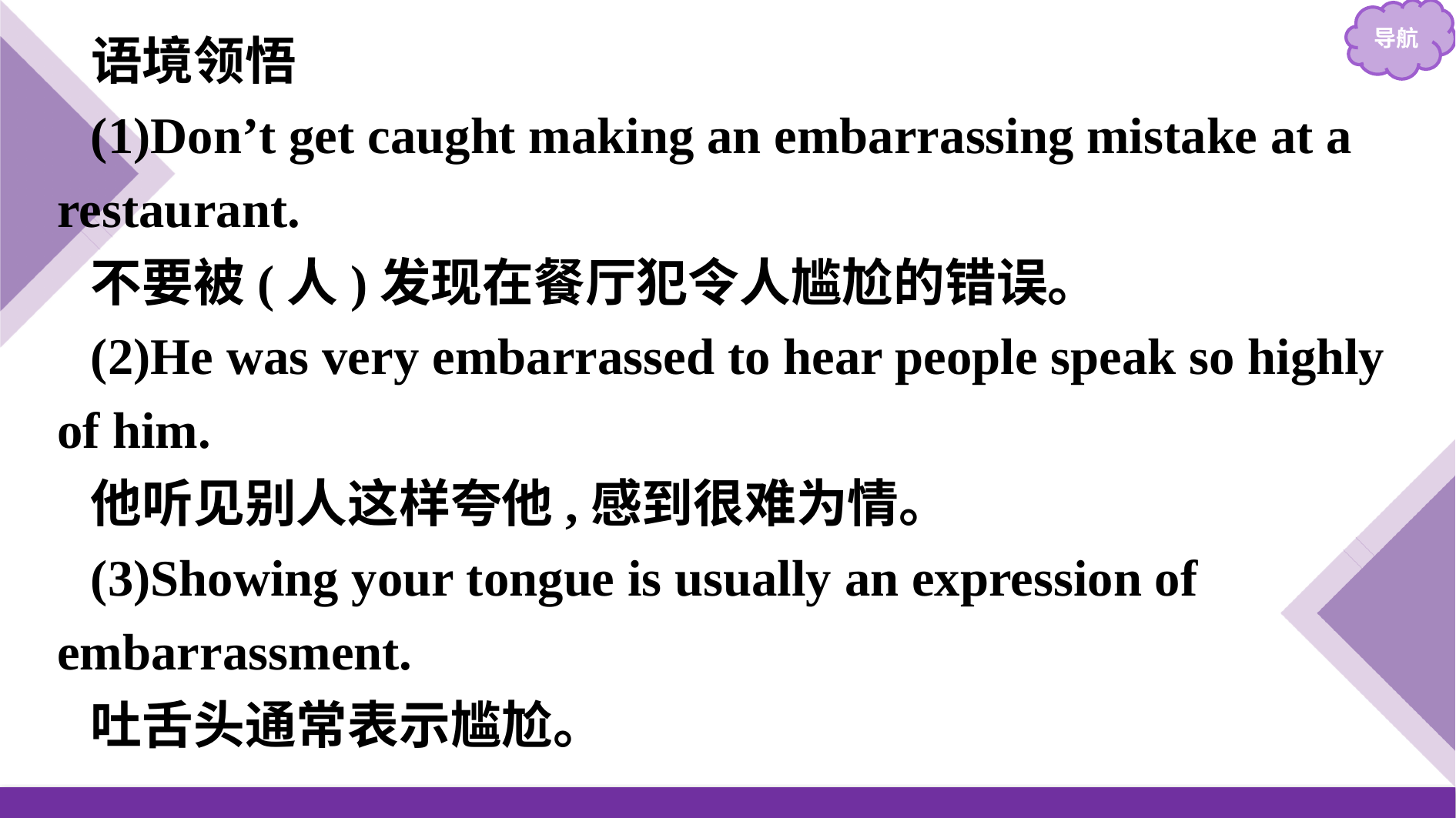

语境领悟
(1)Don’t get caught making an embarrassing mistake at a restaurant.
不要被(人)发现在餐厅犯令人尴尬的错误。
(2)He was very embarrassed to hear people speak so highly of him.
他听见别人这样夸他,感到很难为情。
(3)Showing your tongue is usually an expression of embarrassment.
吐舌头通常表示尴尬。